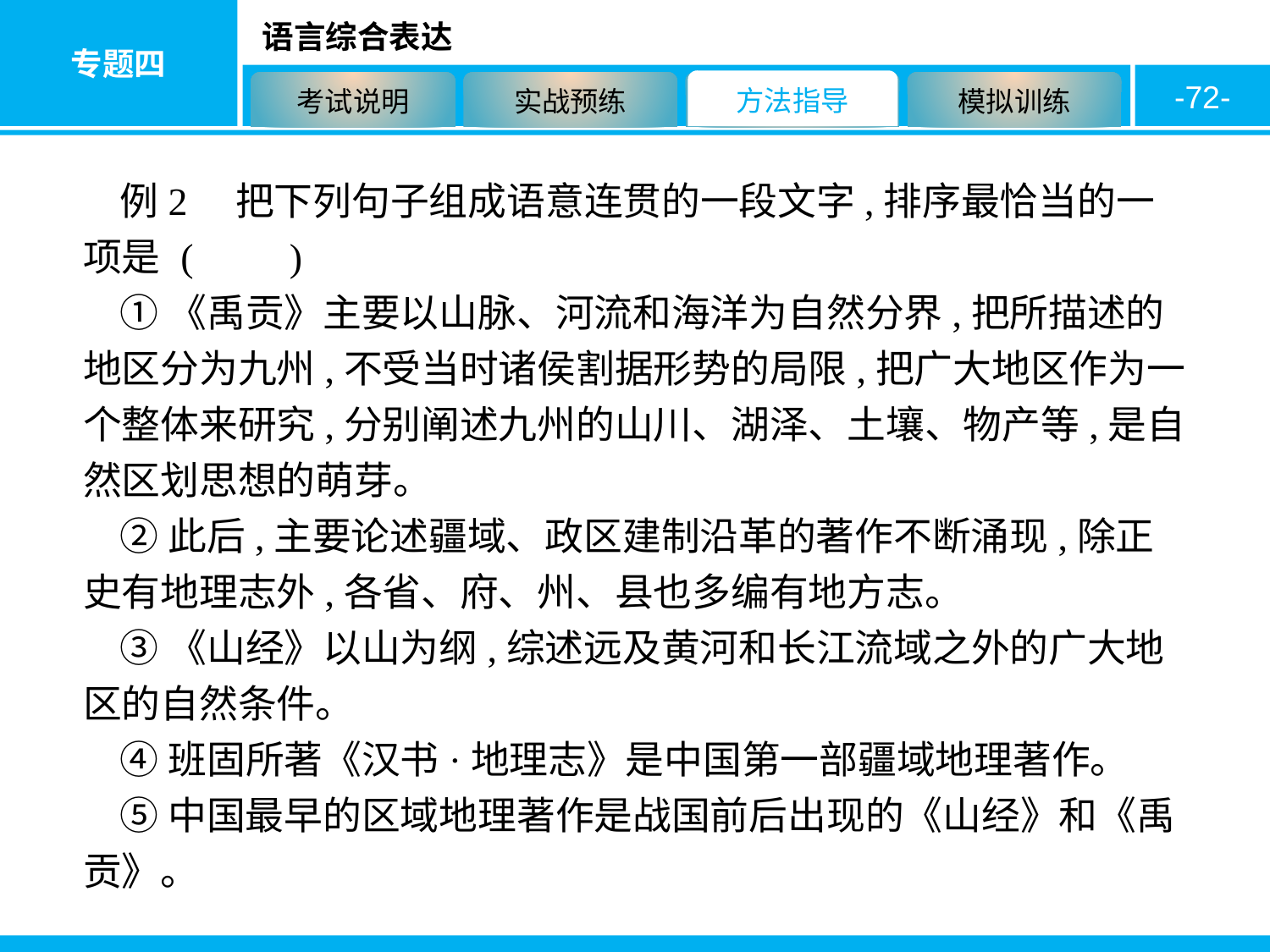

-72-
例2　把下列句子组成语意连贯的一段文字,排序最恰当的一项是 (　　)
①《禹贡》主要以山脉、河流和海洋为自然分界,把所描述的地区分为九州,不受当时诸侯割据形势的局限,把广大地区作为一个整体来研究,分别阐述九州的山川、湖泽、土壤、物产等,是自然区划思想的萌芽。
②此后,主要论述疆域、政区建制沿革的著作不断涌现,除正史有地理志外,各省、府、州、县也多编有地方志。
③《山经》以山为纲,综述远及黄河和长江流域之外的广大地区的自然条件。
④班固所著《汉书·地理志》是中国第一部疆域地理著作。
⑤中国最早的区域地理著作是战国前后出现的《山经》和《禹贡》。